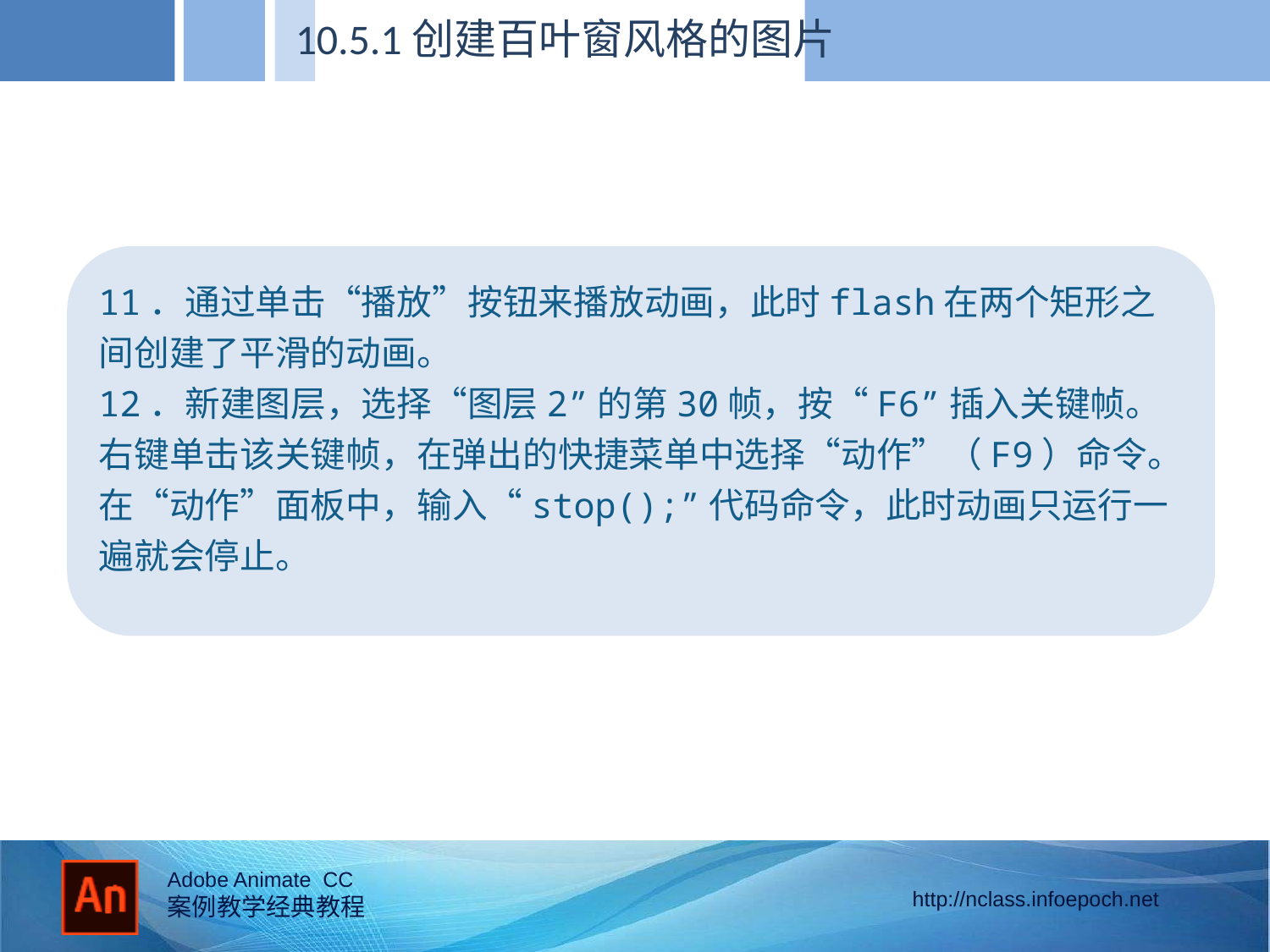

10.5.1创建百叶窗风格的图片
11．通过单击“播放”按钮来播放动画，此时flash在两个矩形之间创建了平滑的动画。
12．新建图层，选择“图层2”的第30帧，按“F6”插入关键帧。右键单击该关键帧，在弹出的快捷菜单中选择“动作”（F9）命令。在“动作”面板中，输入“stop();”代码命令，此时动画只运行一遍就会停止。